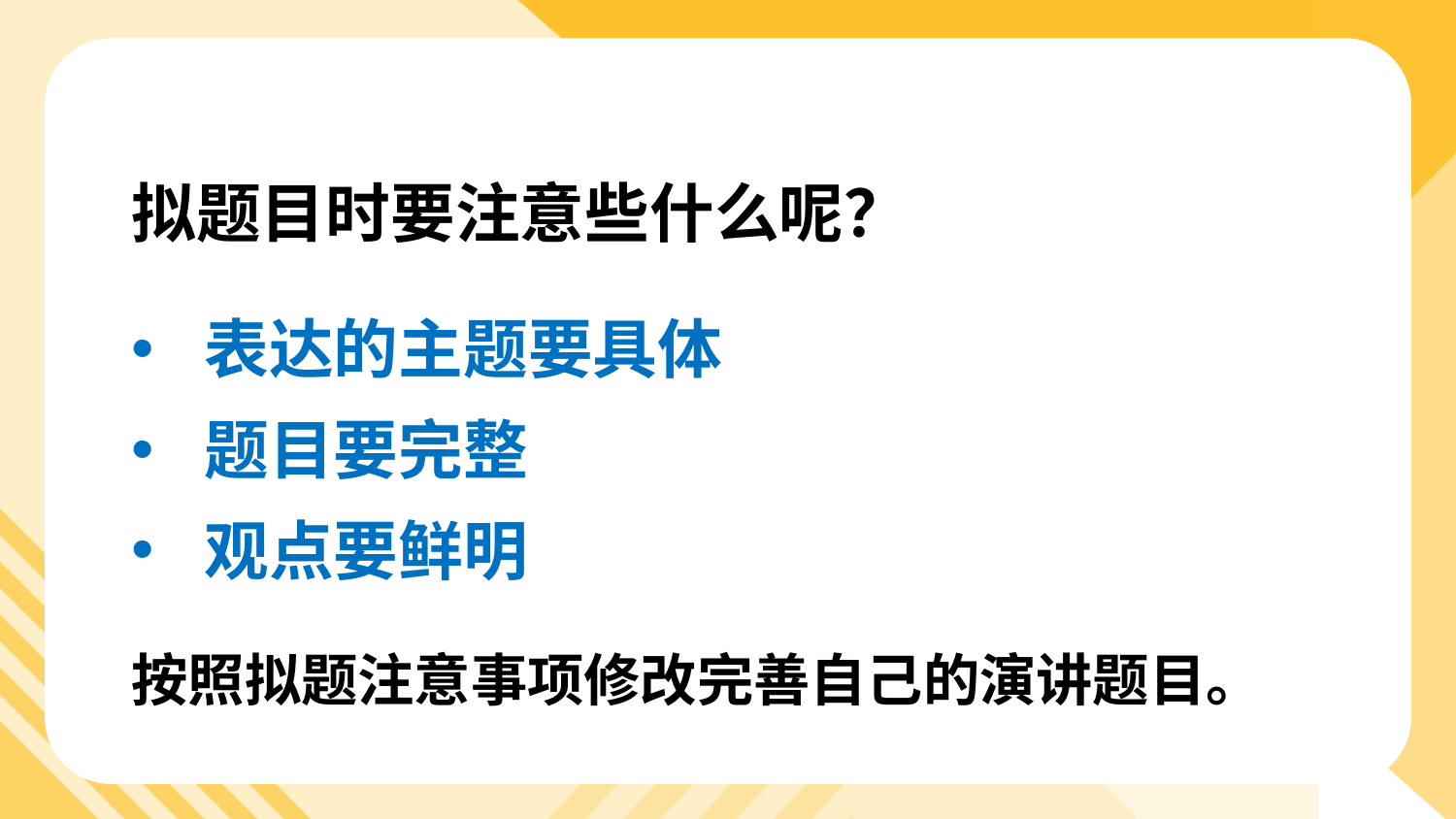

拟题目时要注意些什么呢？
表达的主题要具体
题目要完整
观点要鲜明
按照拟题注意事项修改完善自己的演讲题目。